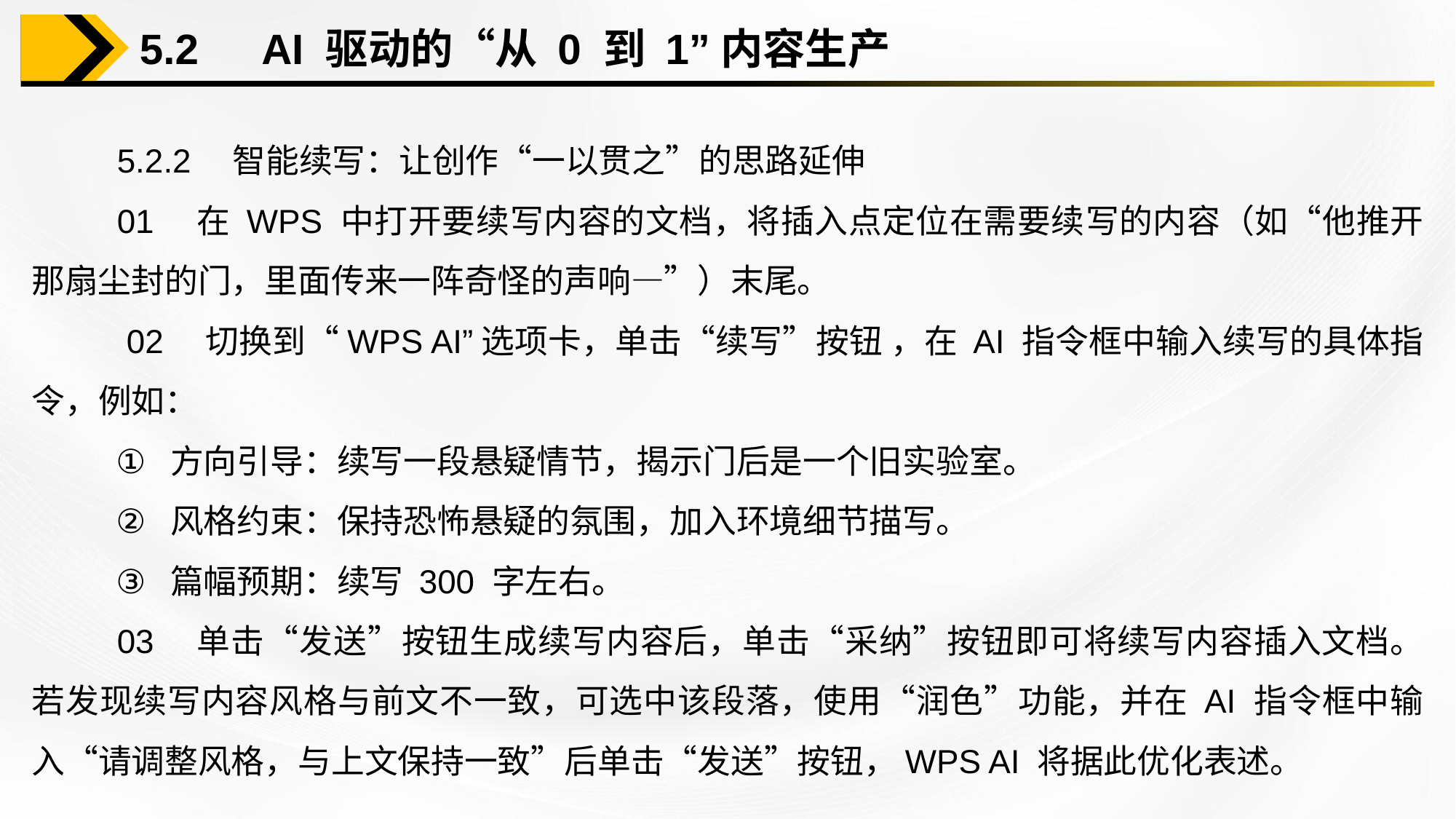

5.2　AI 驱动的“从 0 到 1”内容生产
5.2.2　智能续写：让创作“一以贯之”的思路延伸
01　在 WPS 中打开要续写内容的文档，将插入点定位在需要续写的内容（如“他推开那扇尘封的门，里面传来一阵奇怪的声响—”）末尾。
 02　切换到“WPS AI”选项卡，单击“续写”按钮 ，在 AI 指令框中输入续写的具体指令，例如：
方向引导：续写一段悬疑情节，揭示门后是一个旧实验室。
风格约束：保持恐怖悬疑的氛围，加入环境细节描写。
篇幅预期：续写 300 字左右。
03　单击“发送”按钮生成续写内容后，单击“采纳”按钮即可将续写内容插入文档。若发现续写内容风格与前文不一致，可选中该段落，使用“润色”功能，并在 AI 指令框中输入“请调整风格，与上文保持一致”后单击“发送”按钮，WPS AI 将据此优化表述。